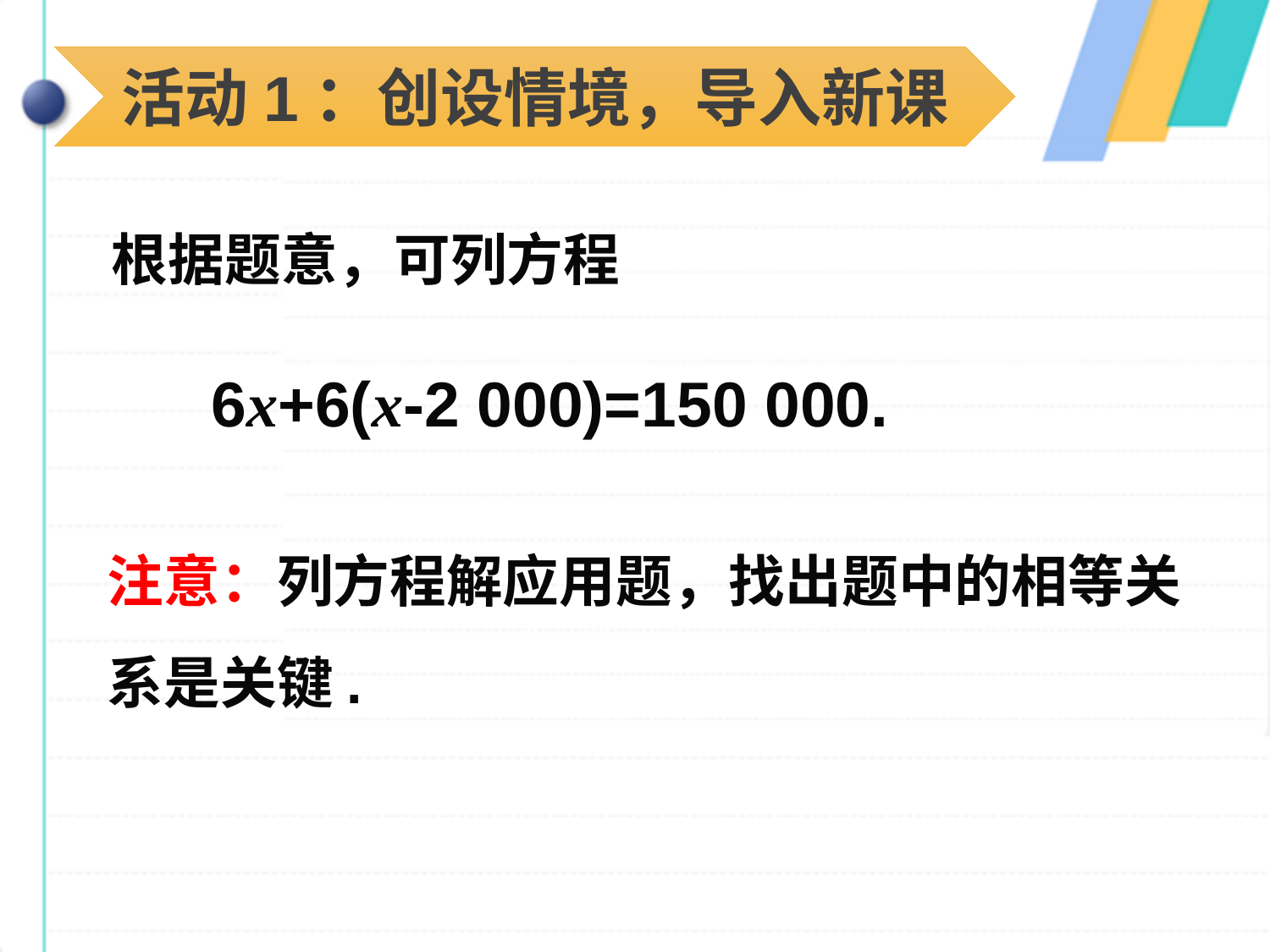

活动1：创设情境，导入新课
根据题意，可列方程
6x+6(x-2 000)=150 000.
注意：列方程解应用题，找出题中的相等关系是关键.